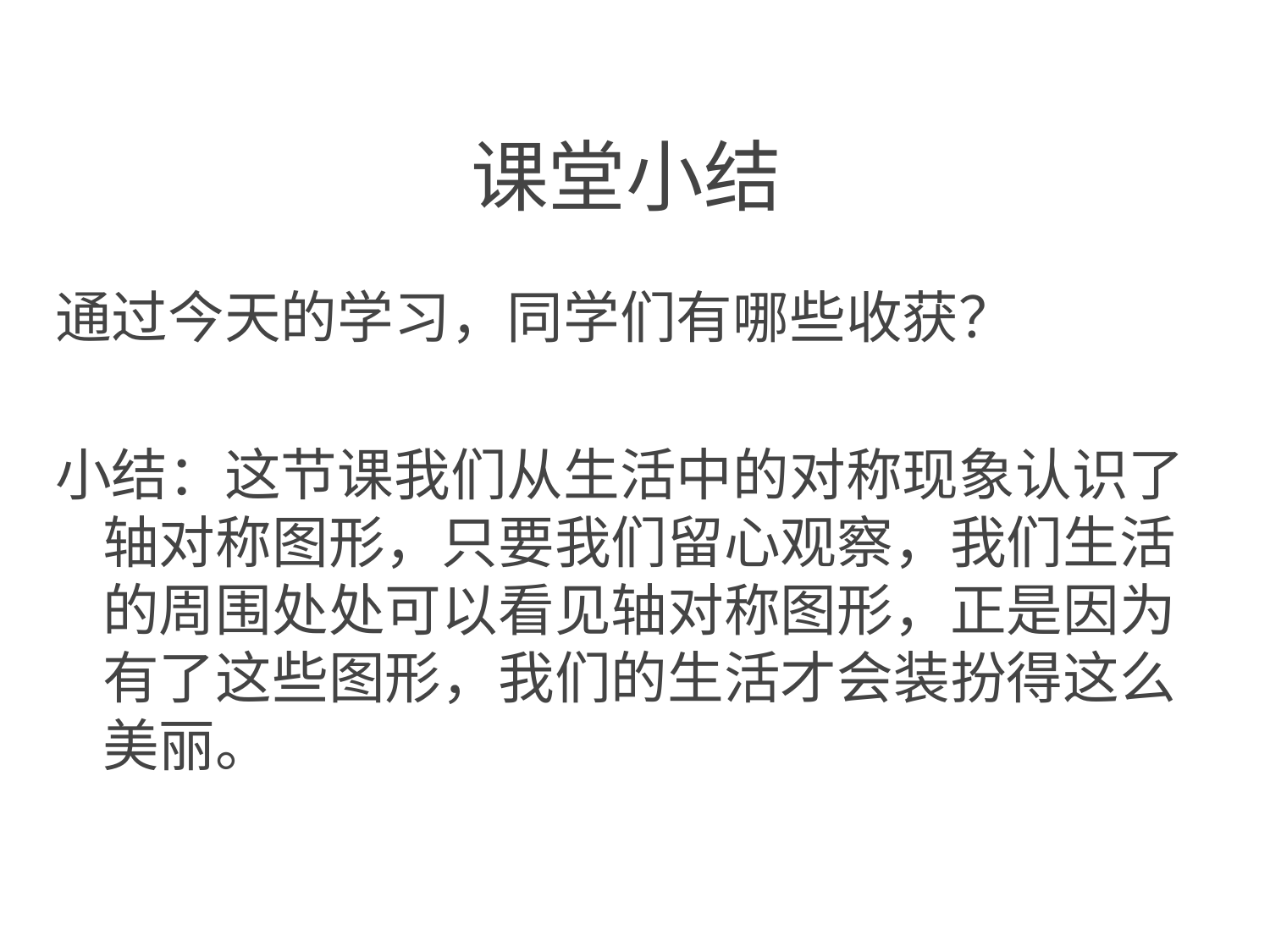

# 课堂小结
通过今天的学习，同学们有哪些收获？

小结：这节课我们从生活中的对称现象认识了轴对称图形，只要我们留心观察，我们生活的周围处处可以看见轴对称图形，正是因为有了这些图形，我们的生活才会装扮得这么美丽。